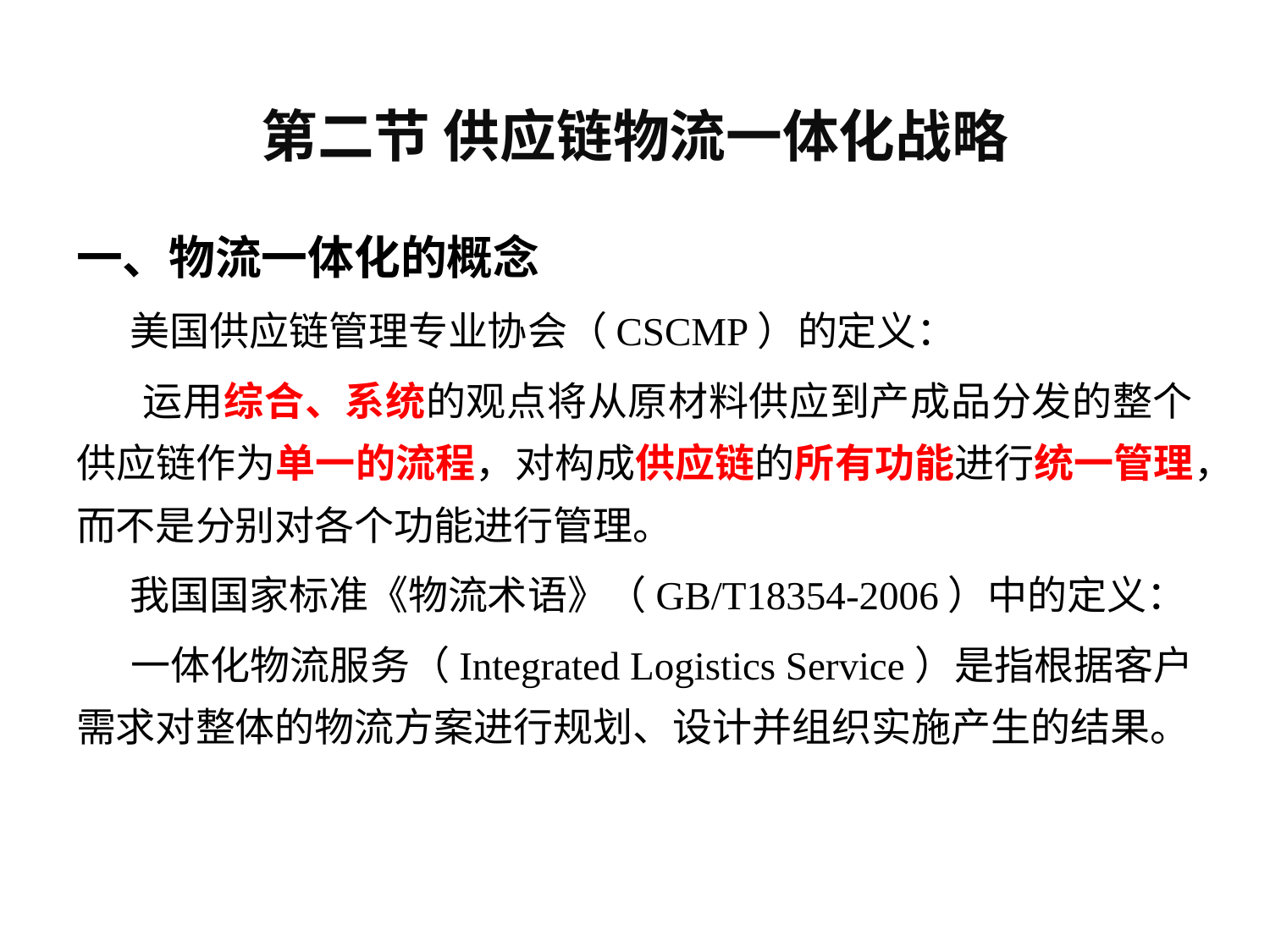

# 第二节 供应链物流一体化战略
一、物流一体化的概念
     美国供应链管理专业协会（CSCMP）的定义：
      运用综合、系统的观点将从原材料供应到产成品分发的整个供应链作为单一的流程，对构成供应链的所有功能进行统一管理，而不是分别对各个功能进行管理。
     我国国家标准《物流术语》（GB/T18354-2006）中的定义：
     一体化物流服务（Integrated Logistics Service）是指根据客户需求对整体的物流方案进行规划、设计并组织实施产生的结果。